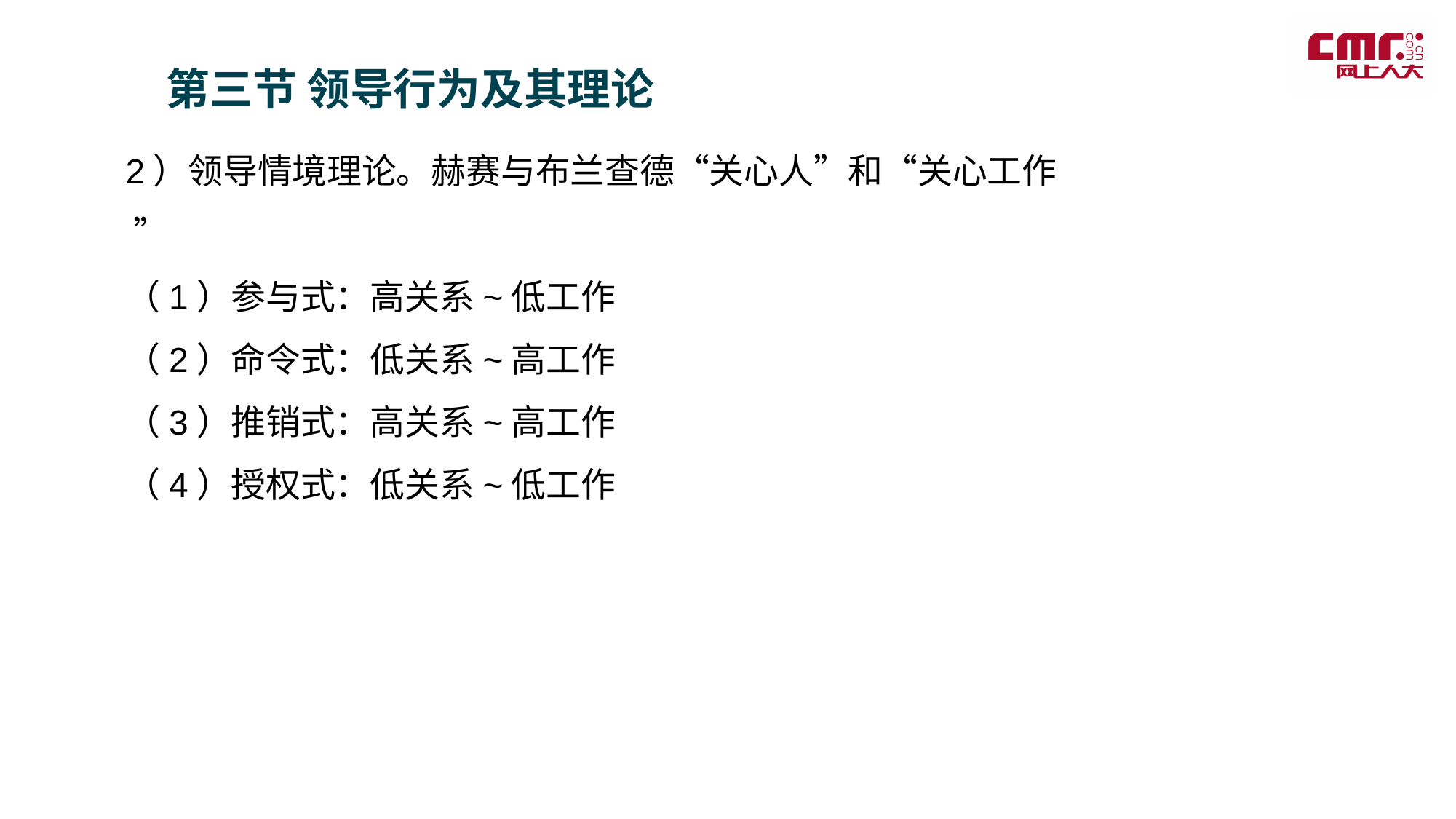

第三节 领导行为及其理论
2）领导情境理论。赫赛与布兰查德“关心人”和“关心工作 ”
（1）参与式：高关系~低工作
（2）命令式：低关系~高工作
（3）推销式：高关系~高工作
（4）授权式：低关系~低工作